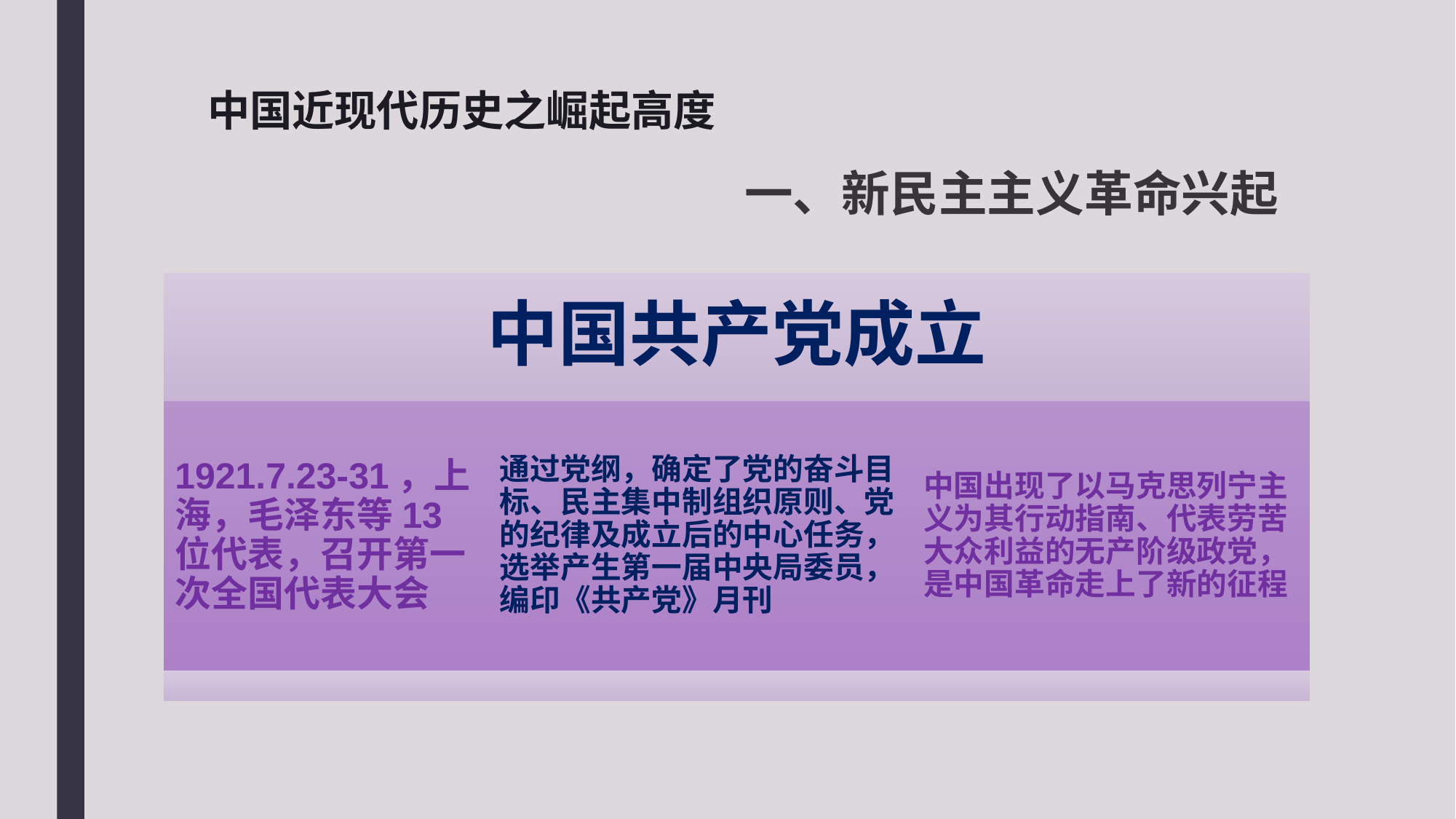

# 中国近现代历史之崛起高度
一、新民主主义革命兴起
中国共产党成立
1921.7.23-31，上海，毛泽东等13位代表，召开第一次全国代表大会
通过党纲，确定了党的奋斗目标、民主集中制组织原则、党的纪律及成立后的中心任务，选举产生第一届中央局委员，编印《共产党》月刊
中国出现了以马克思列宁主义为其行动指南、代表劳苦大众利益的无产阶级政党，是中国革命走上了新的征程